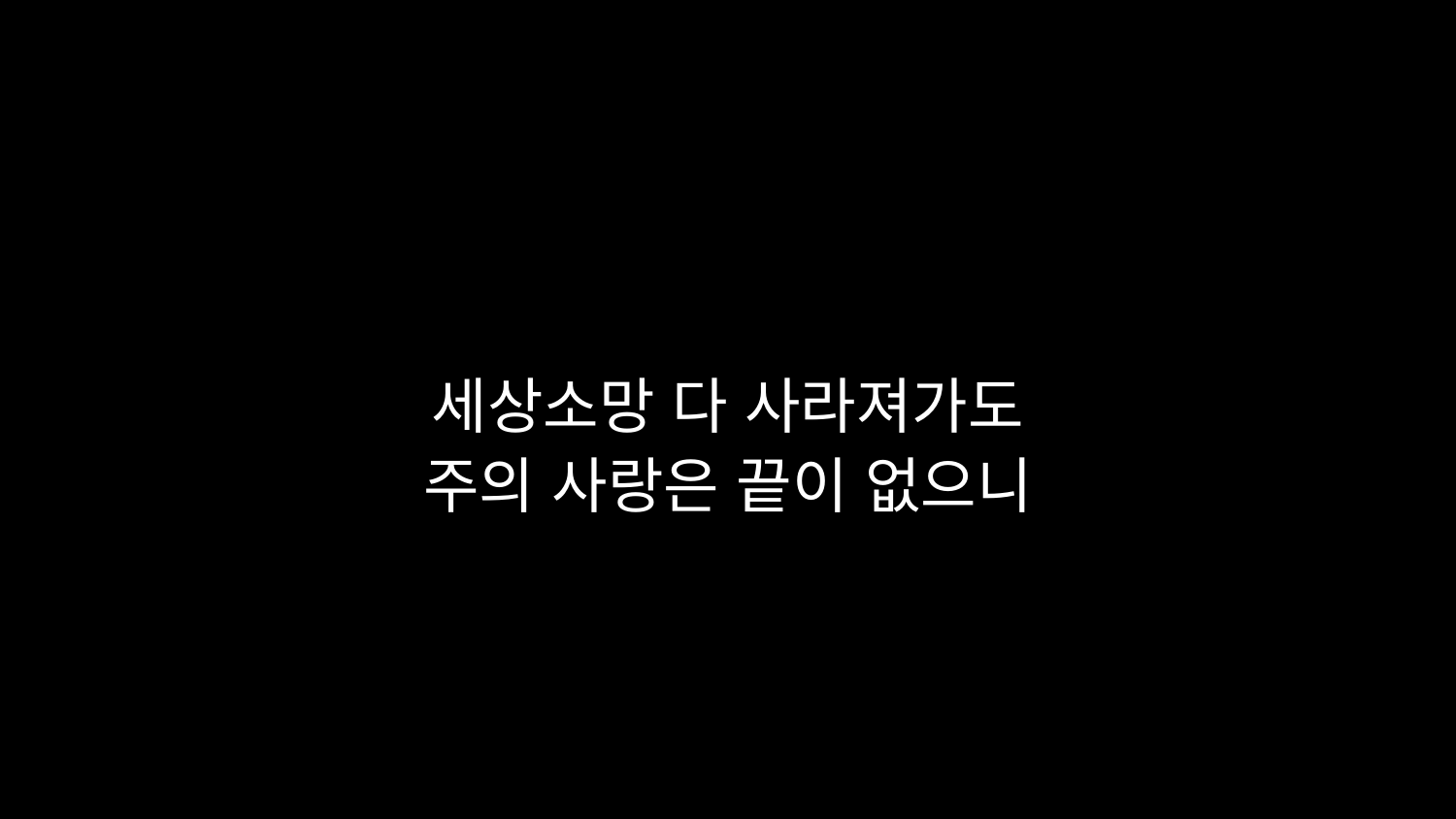

# 세상소망 다 사라져가도 주의 사랑은 끝이 없으니